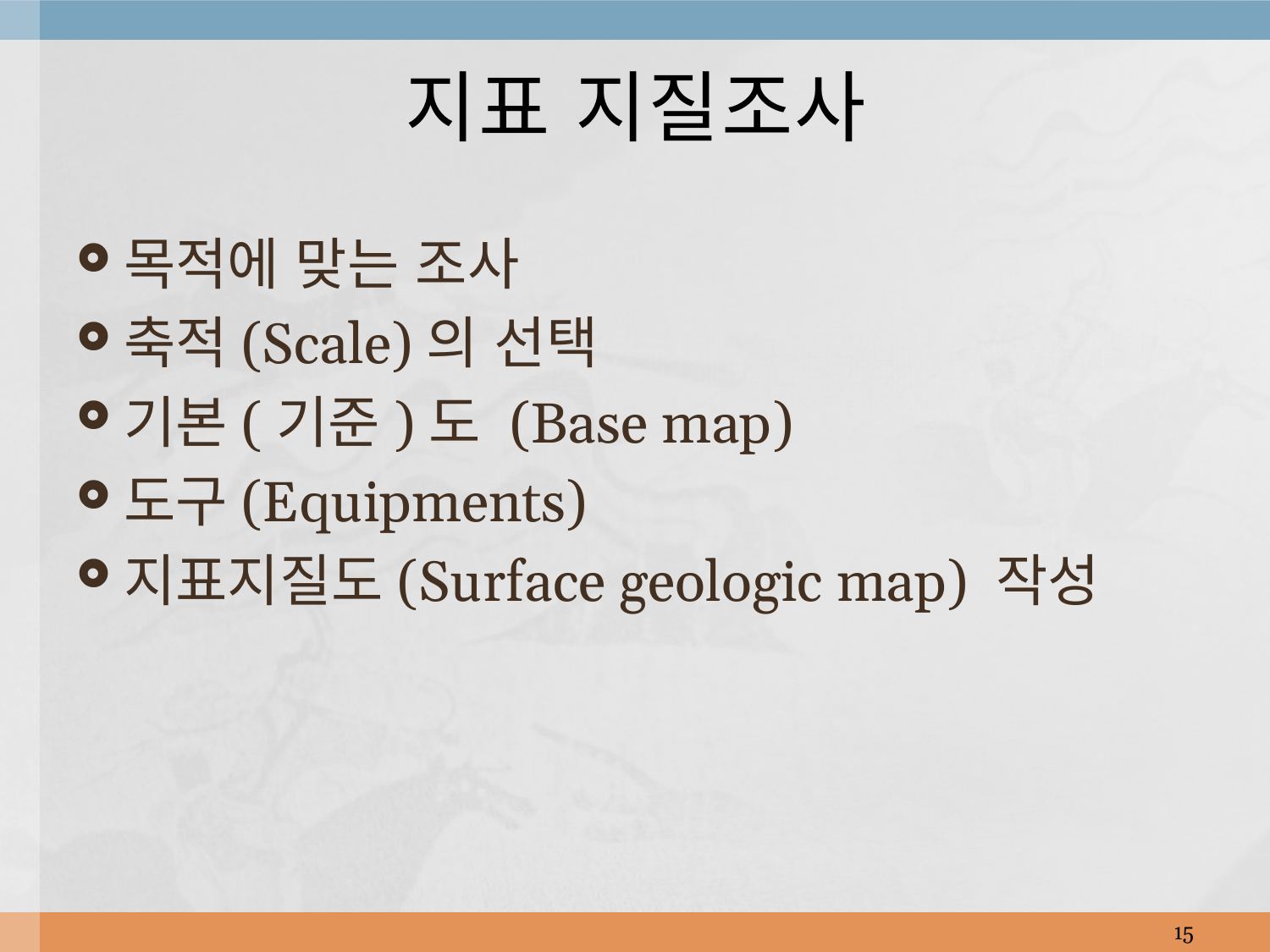

# 지표 지질조사
목적에 맞는 조사
축적(Scale)의 선택
기본(기준)도 (Base map)
도구(Equipments)
지표지질도(Surface geologic map) 작성

15